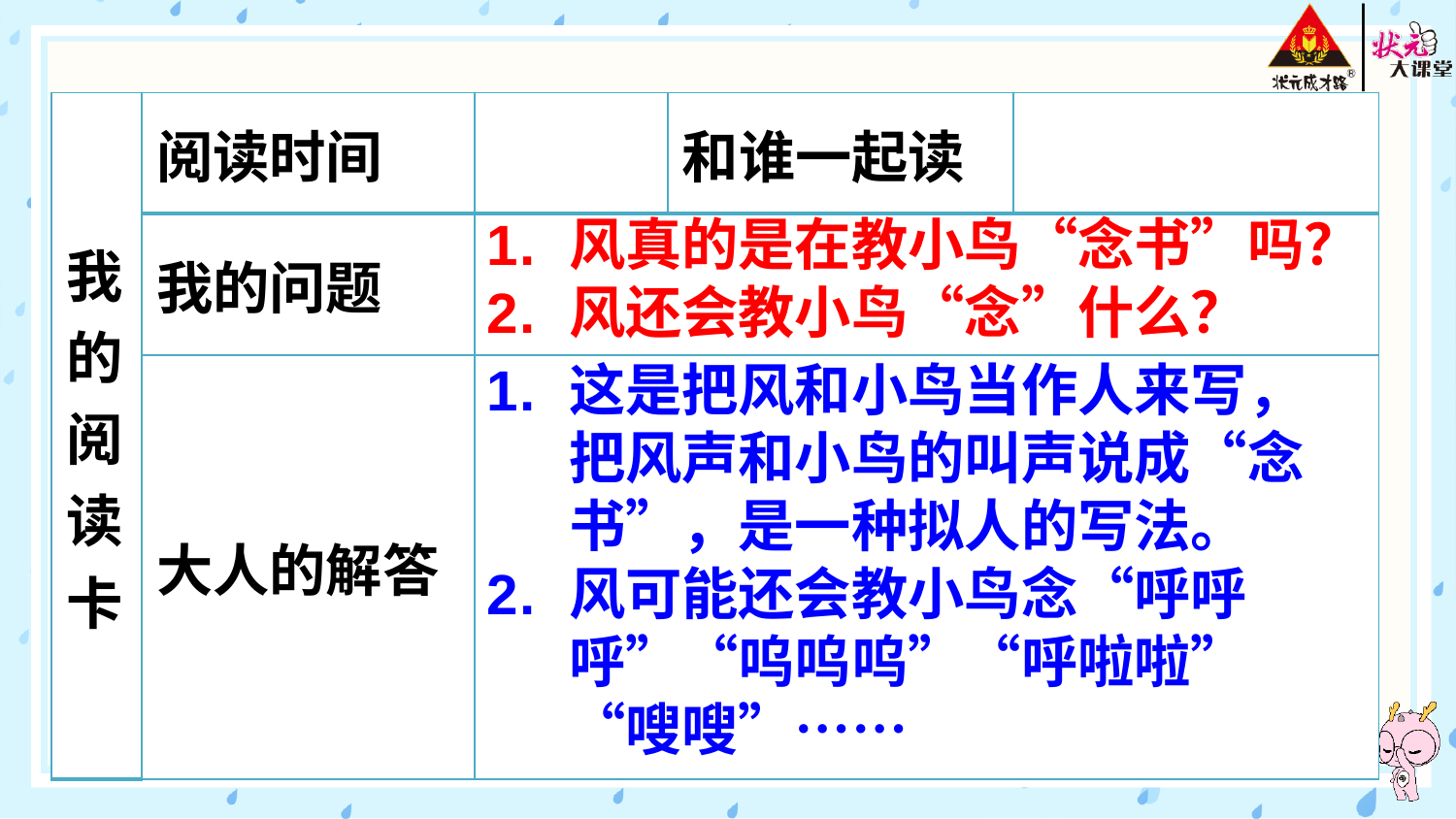

| 我的阅读卡 | 阅读时间 |  | 和谁一起读 |  |
| --- | --- | --- | --- | --- |
|  | 我的问题 |  |  |  |
|  | 大人的解答 |  |  |  |
风真的是在教小鸟“念书”吗？
风还会教小鸟“念”什么？
这是把风和小鸟当作人来写，把风声和小鸟的叫声说成“念书”，是一种拟人的写法。
风可能还会教小鸟念“呼呼呼”“呜呜呜”“呼啦啦”“嗖嗖”……